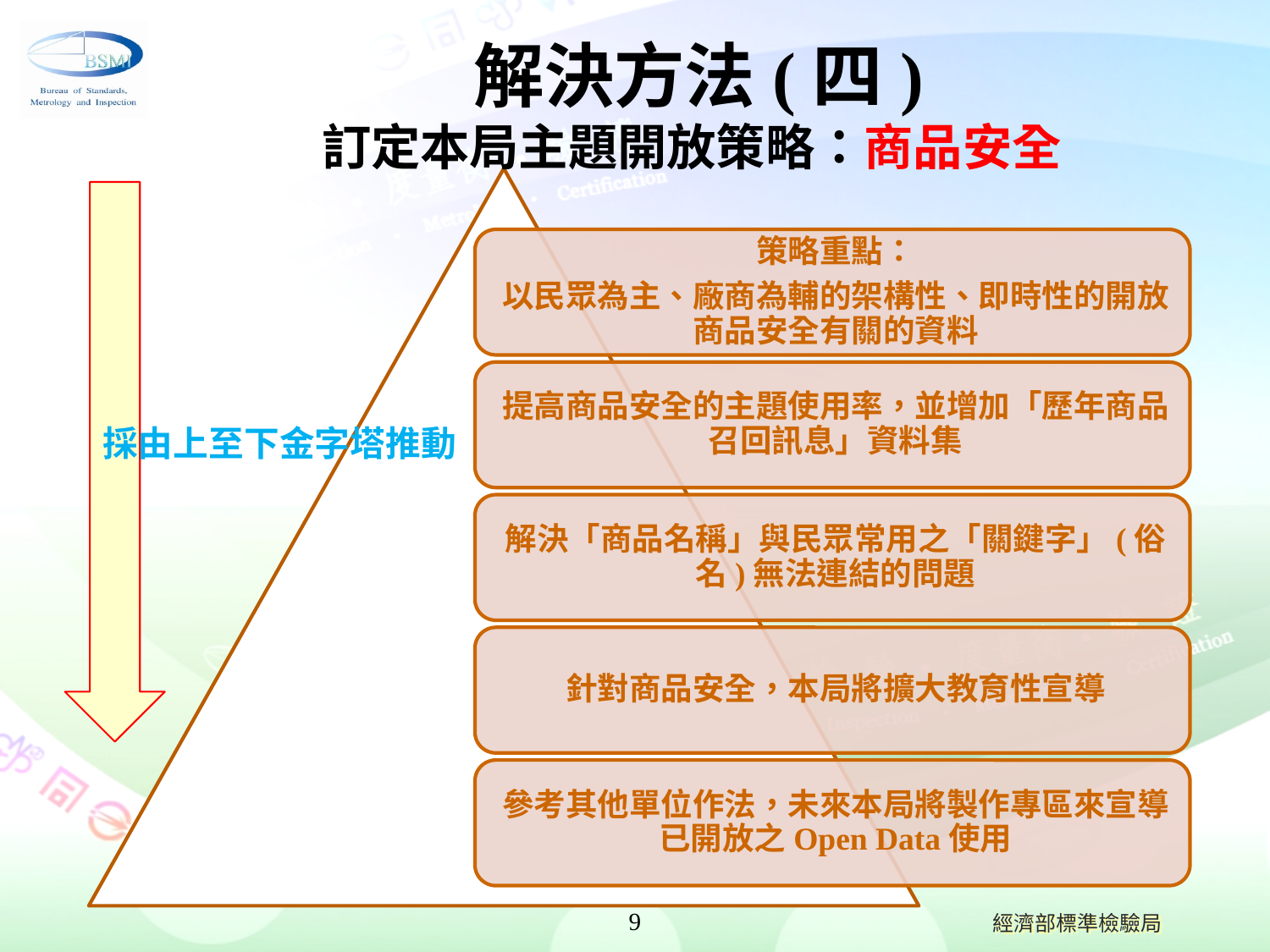

# 解決方法(四)
訂定本局主題開放策略：商品安全
策略重點：
以民眾為主、廠商為輔的架構性、即時性的開放商品安全有關的資料
提高商品安全的主題使用率，並增加「歷年商品召回訊息」資料集
解決「商品名稱」與民眾常用之「關鍵字」(俗名)無法連結的問題
針對商品安全，本局將擴大教育性宣導
參考其他單位作法，未來本局將製作專區來宣導已開放之Open Data使用

採由上至下金字塔推動
9
經濟部標準檢驗局